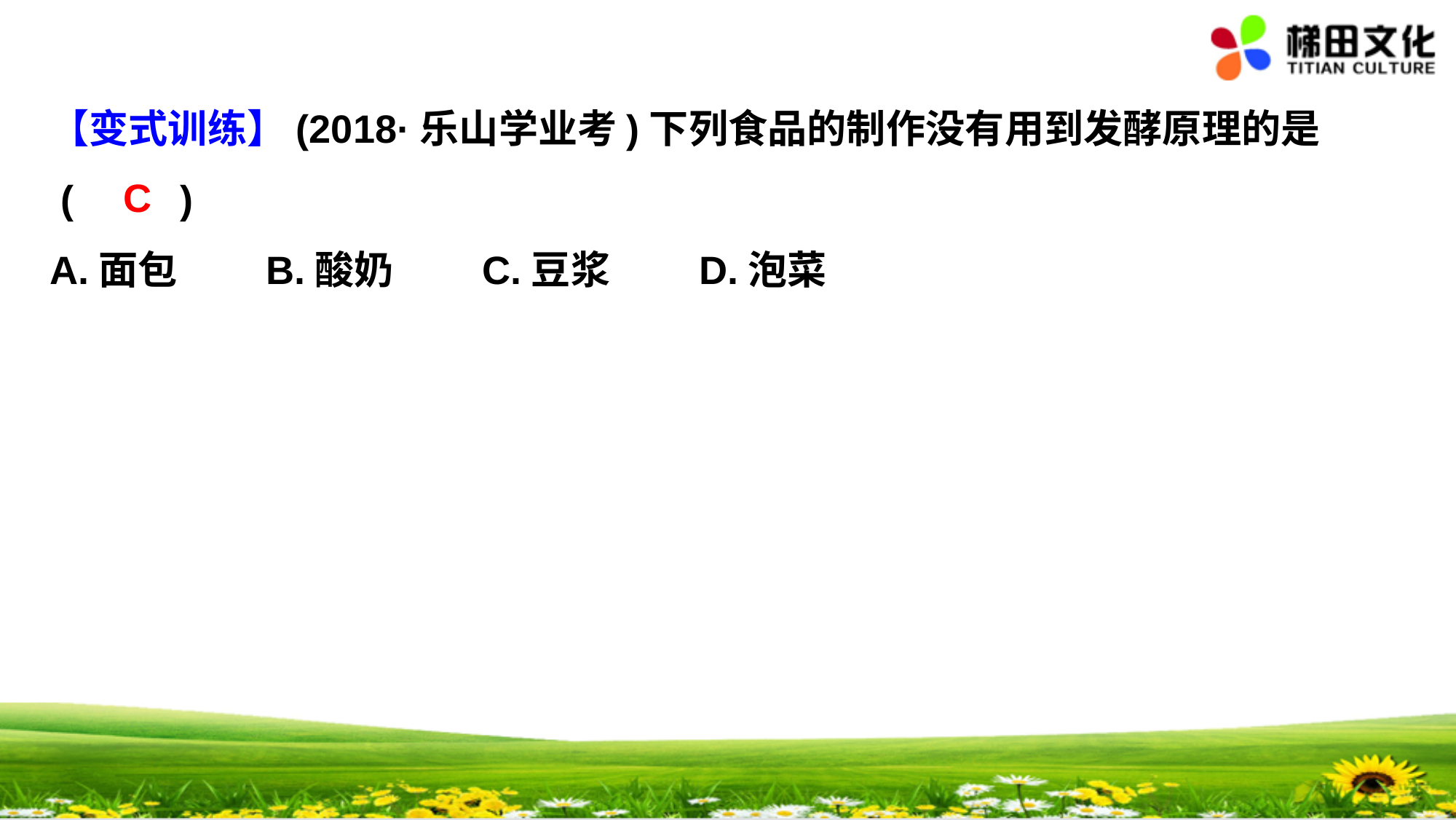

【变式训练】(2018·乐山学业考)下列食品的制作没有用到发酵原理的是
 (　 　)
A.面包　　B.酸奶　　C.豆浆　　D.泡菜
C